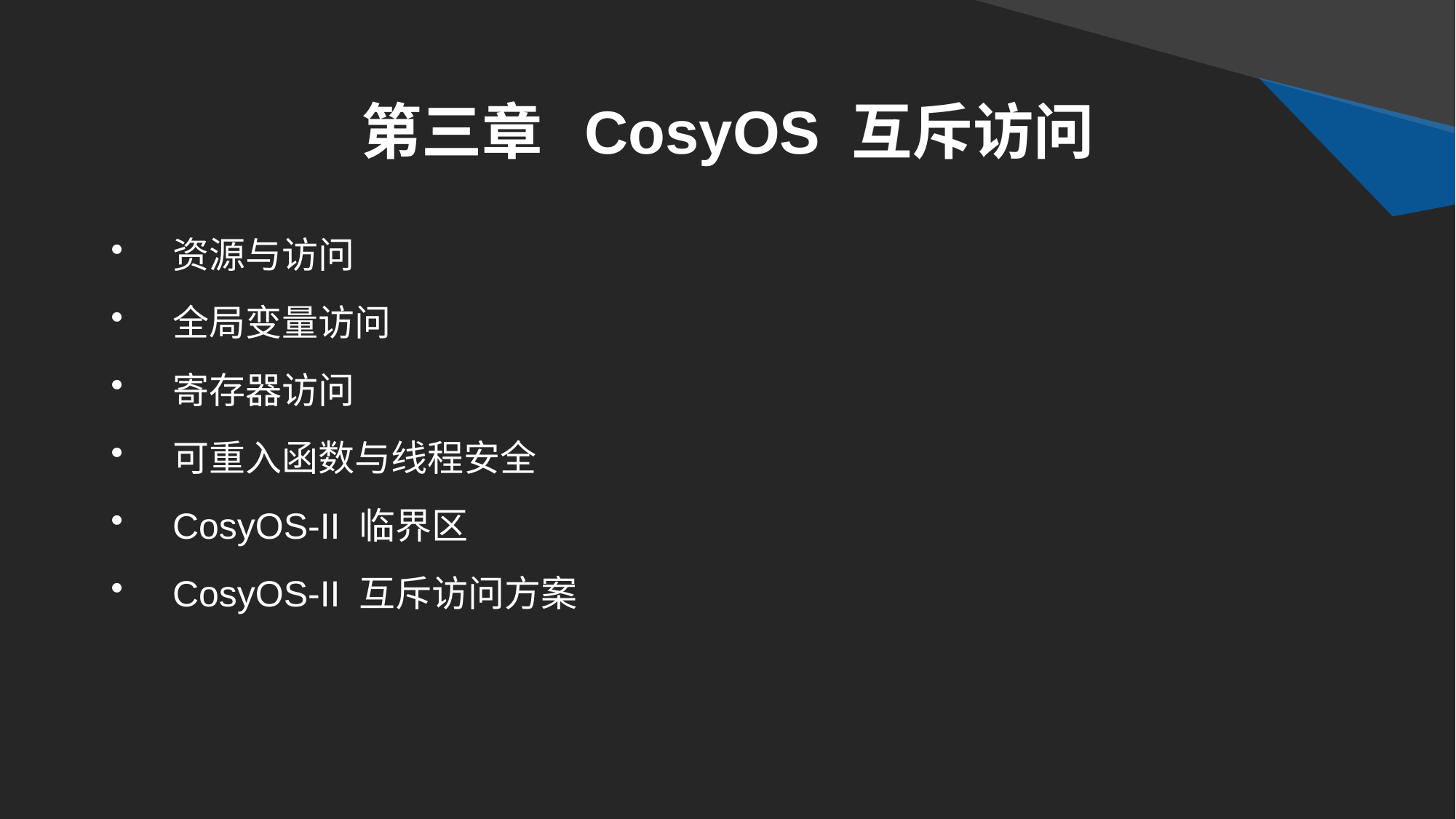

# 第三章  CosyOS 互斥访问
资源与访问
全局变量访问
寄存器访问
可重入函数与线程安全
CosyOS-II 临界区
CosyOS-II 互斥访问方案